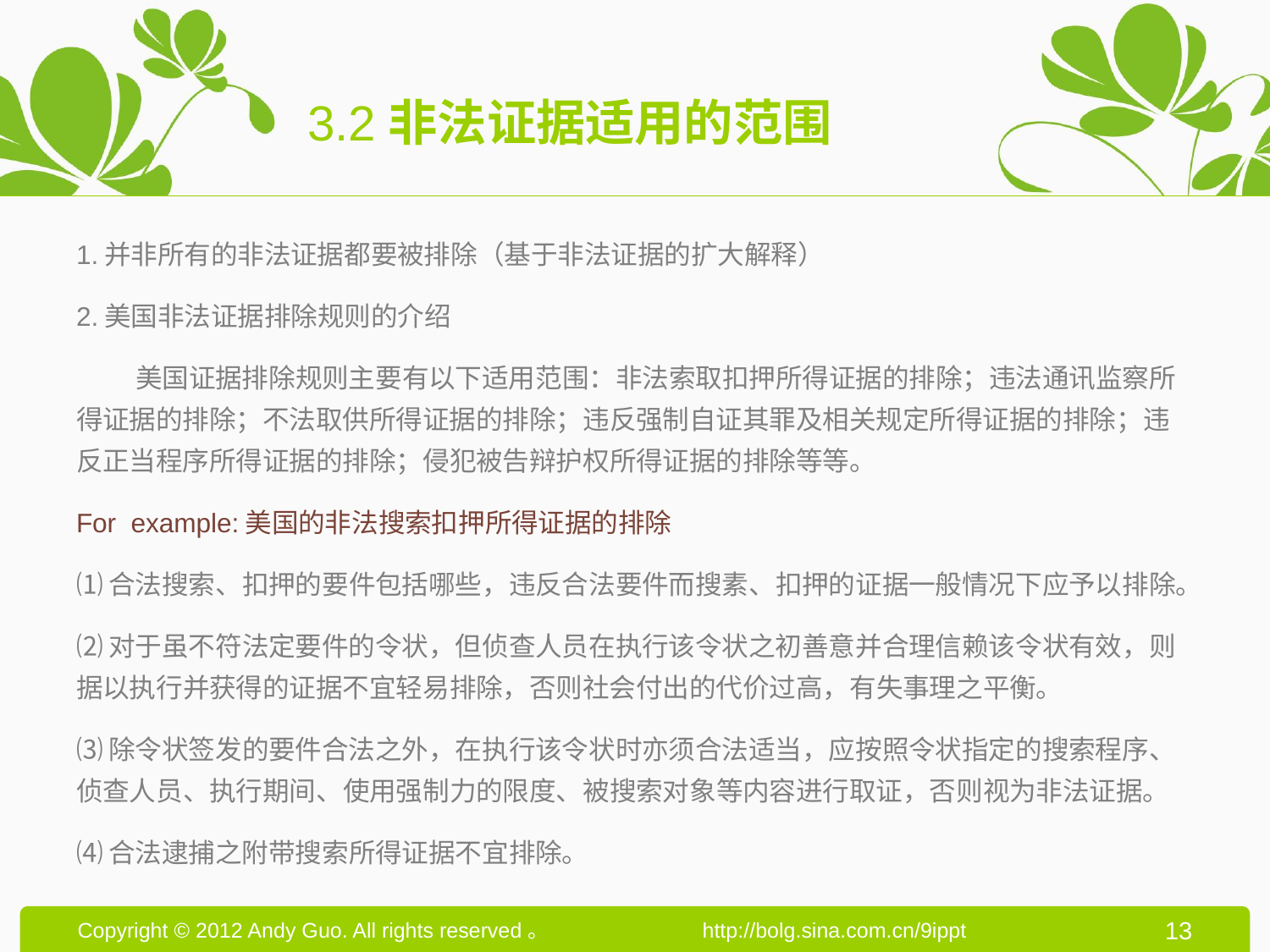

# 3.2非法证据适用的范围
1.并非所有的非法证据都要被排除（基于非法证据的扩大解释）
2.美国非法证据排除规则的介绍
         美国证据排除规则主要有以下适用范围：非法索取扣押所得证据的排除；违法通讯监察所得证据的排除；不法取供所得证据的排除；违反强制自证其罪及相关规定所得证据的排除；违反正当程序所得证据的排除；侵犯被告辩护权所得证据的排除等等。
For  example:美国的非法搜索扣押所得证据的排除
⑴合法搜索、扣押的要件包括哪些，违反合法要件而搜素、扣押的证据一般情况下应予以排除。
⑵对于虽不符法定要件的令状，但侦查人员在执行该令状之初善意并合理信赖该令状有效，则据以执行并获得的证据不宜轻易排除，否则社会付出的代价过高，有失事理之平衡。
⑶除令状签发的要件合法之外，在执行该令状时亦须合法适当，应按照令状指定的搜索程序、侦查人员、执行期间、使用强制力的限度、被搜索对象等内容进行取证，否则视为非法证据。
⑷合法逮捕之附带搜索所得证据不宜排除。
13